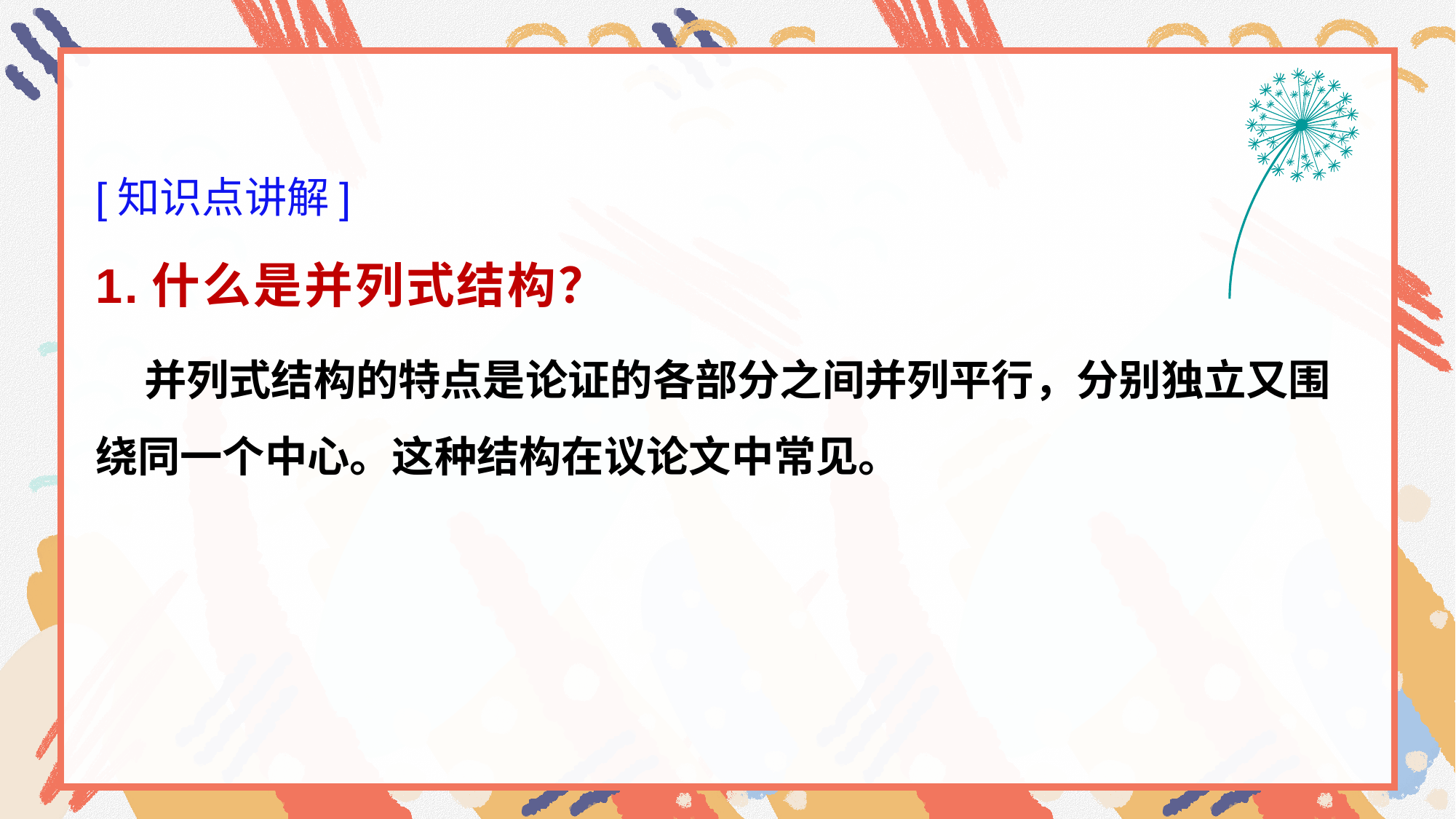

[知识点讲解]
1.什么是并列式结构？
    并列式结构的特点是论证的各部分之间并列平行，分别独立又围绕同一个中心。这种结构在议论文中常见。